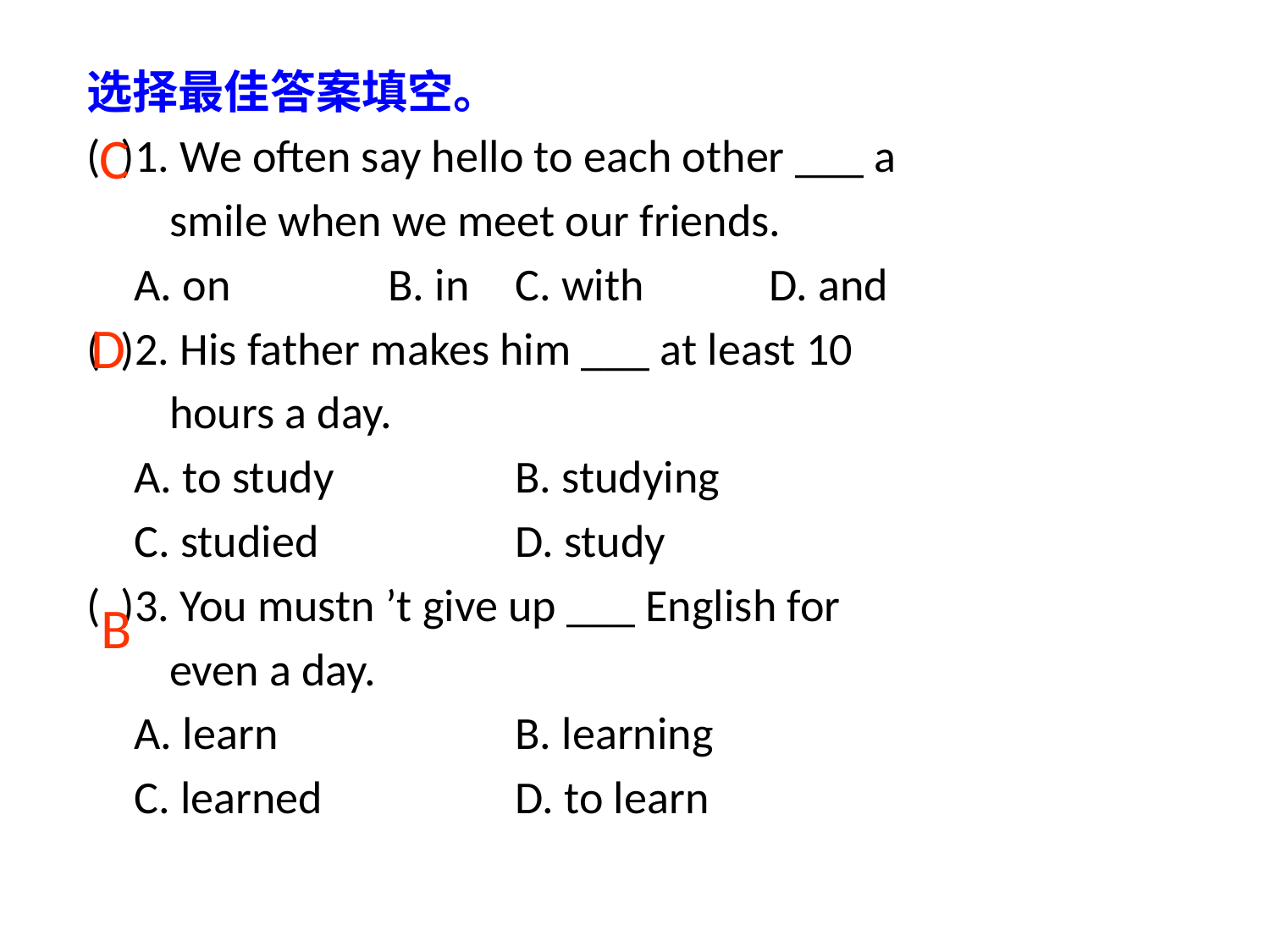

选择最佳答案填空。
(  )1. We often say hello to each other ___ a
        smile when we meet our friends.
	A. on 		B. in 	C. with 	D. and
(  )2. His father makes him ___ at least 10
        hours a day.
	A. to study 		B. studying
	C. studied 		D. study
(  )3. You mustn ’t give up ___ English for
        even a day.
	A. learn 		B. learning
	C. learned 		D. to learn
C
D
B